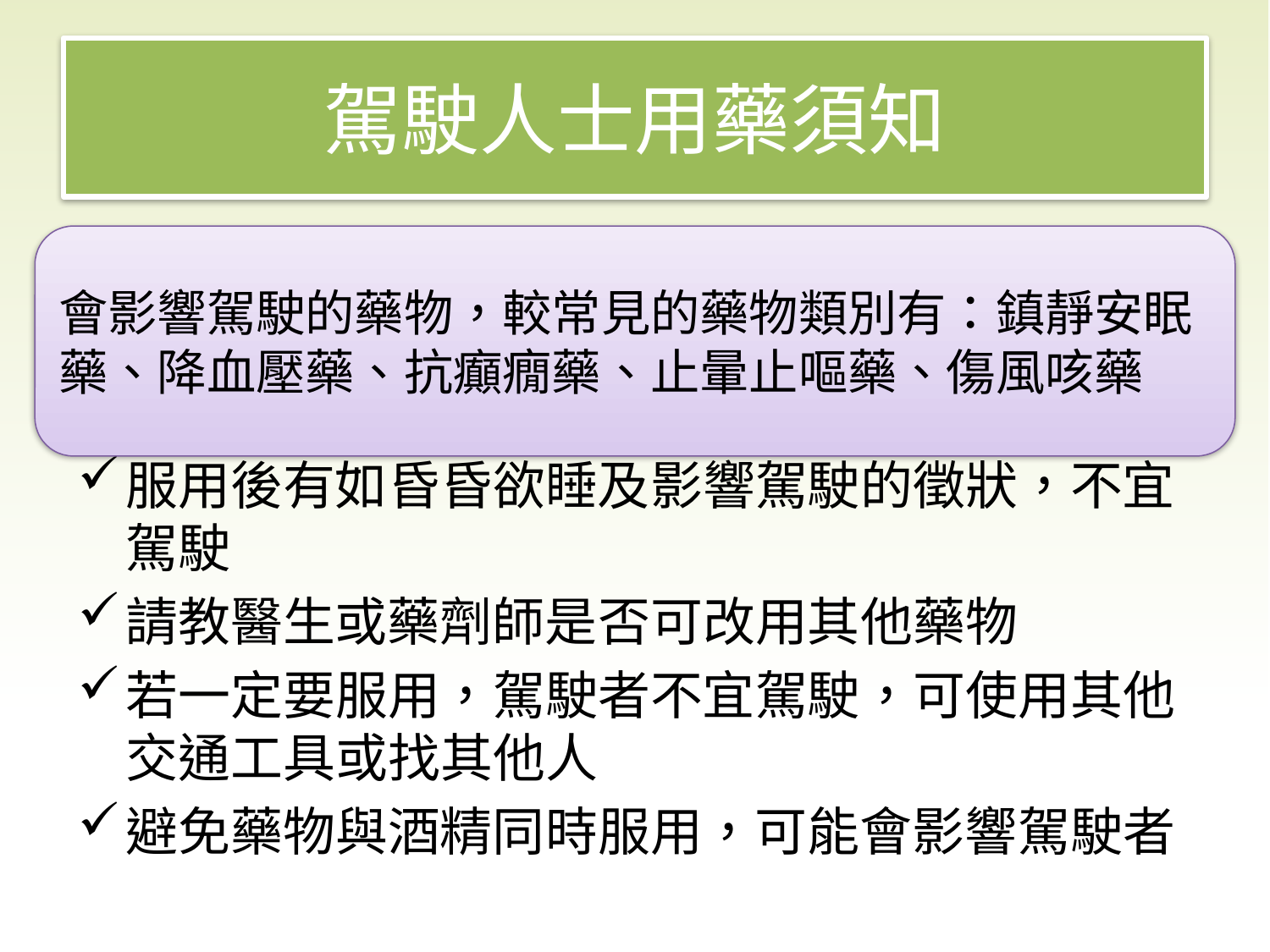

# 駕駛人士用藥須知
會影響駕駛的藥物，較常見的藥物類別有：鎮靜安眠藥、降血壓藥、抗癲癇藥、止暈止嘔藥、傷風咳藥
仔細閱讀藥物標籤上是否有「使人昏昏欲睡」或「服用後不宜駕駛」的警告
請教醫生或藥劑師關於服用的藥物是否會影響
服用後有如昏昏欲睡及影響駕駛的徵狀，不宜駕駛
請教醫生或藥劑師是否可改用其他藥物
若一定要服用，駕駛者不宜駕駛，可使用其他交通工具或找其他人
避免藥物與酒精同時服用，可能會影響駕駛者